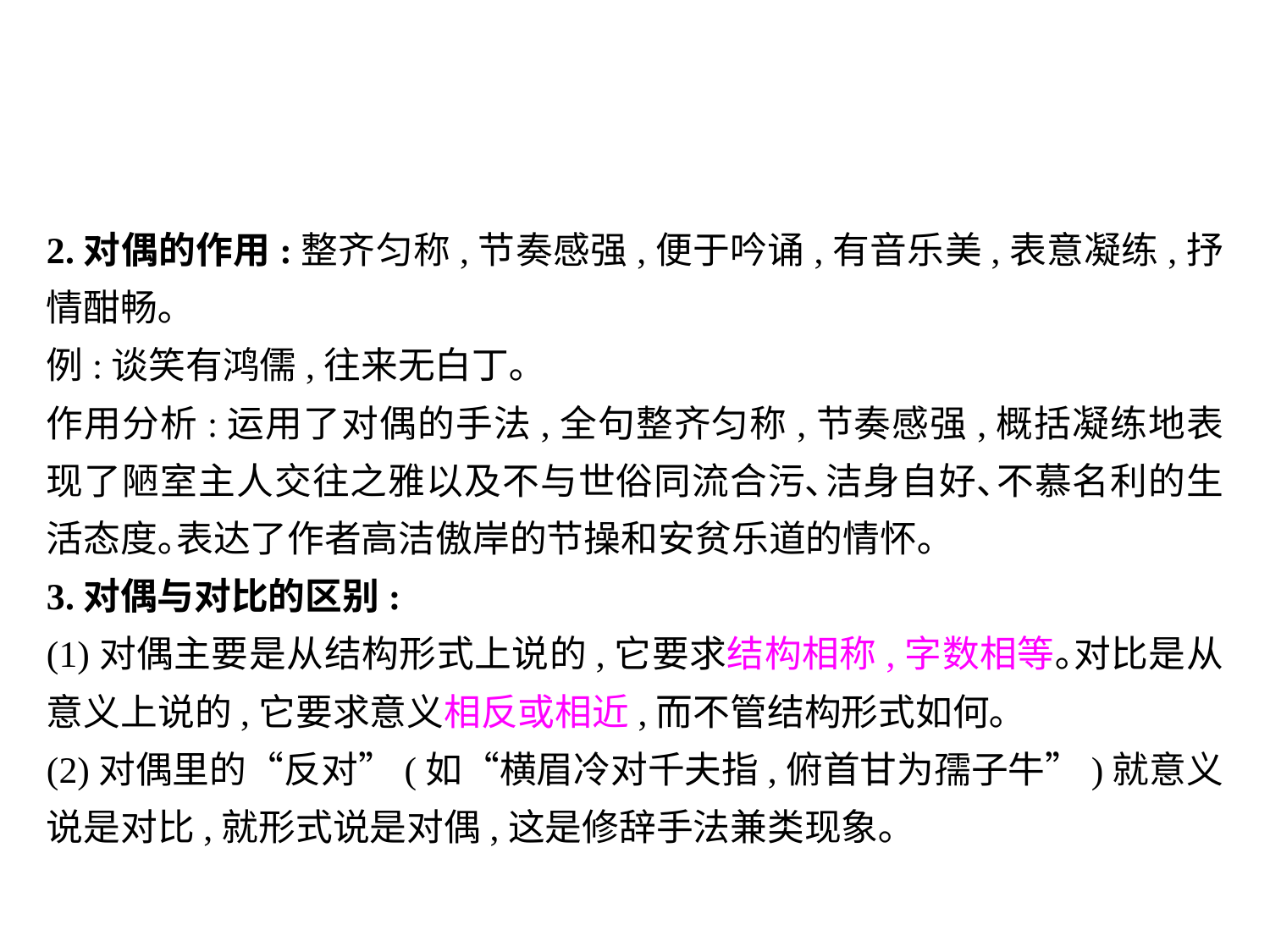

2.对偶的作用:整齐匀称,节奏感强,便于吟诵,有音乐美,表意凝练,抒情酣畅｡
例:谈笑有鸿儒,往来无白丁｡
作用分析:运用了对偶的手法,全句整齐匀称,节奏感强,概括凝练地表现了陋室主人交往之雅以及不与世俗同流合污､洁身自好､不慕名利的生活态度｡表达了作者高洁傲岸的节操和安贫乐道的情怀｡
3.对偶与对比的区别:
(1)对偶主要是从结构形式上说的,它要求结构相称,字数相等｡对比是从意义上说的,它要求意义相反或相近,而不管结构形式如何｡
(2)对偶里的“反对”(如“横眉冷对千夫指,俯首甘为孺子牛”)就意义说是对比,就形式说是对偶,这是修辞手法兼类现象｡